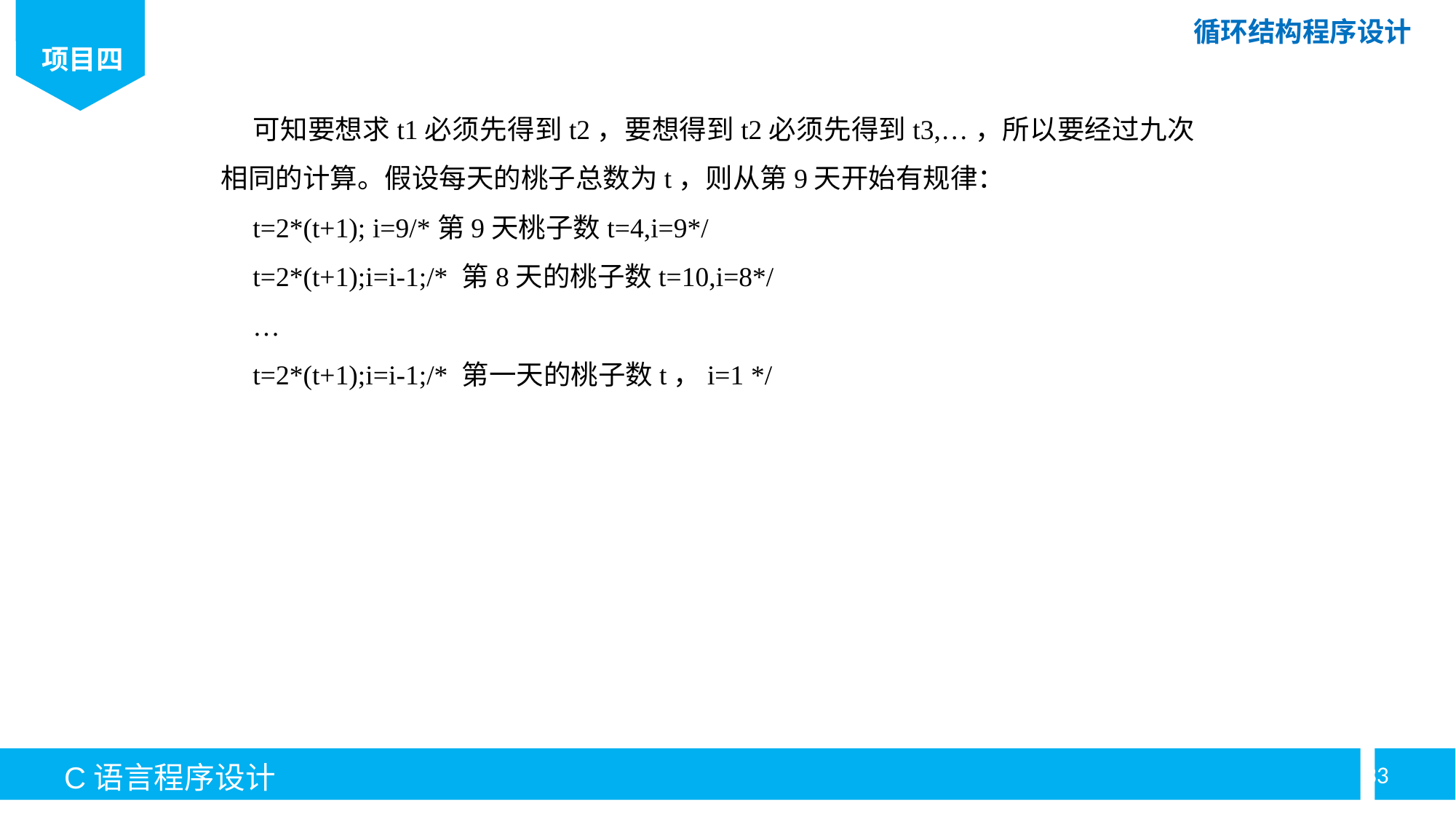

可知要想求t1必须先得到t2，要想得到t2必须先得到t3,…，所以要经过九次相同的计算。假设每天的桃子总数为t，则从第9天开始有规律：
t=2*(t+1); i=9/*第9天桃子数t=4,i=9*/
t=2*(t+1);i=i-1;/* 第8天的桃子数t=10,i=8*/
…
t=2*(t+1);i=i-1;/* 第一天的桃子数t，i=1 */